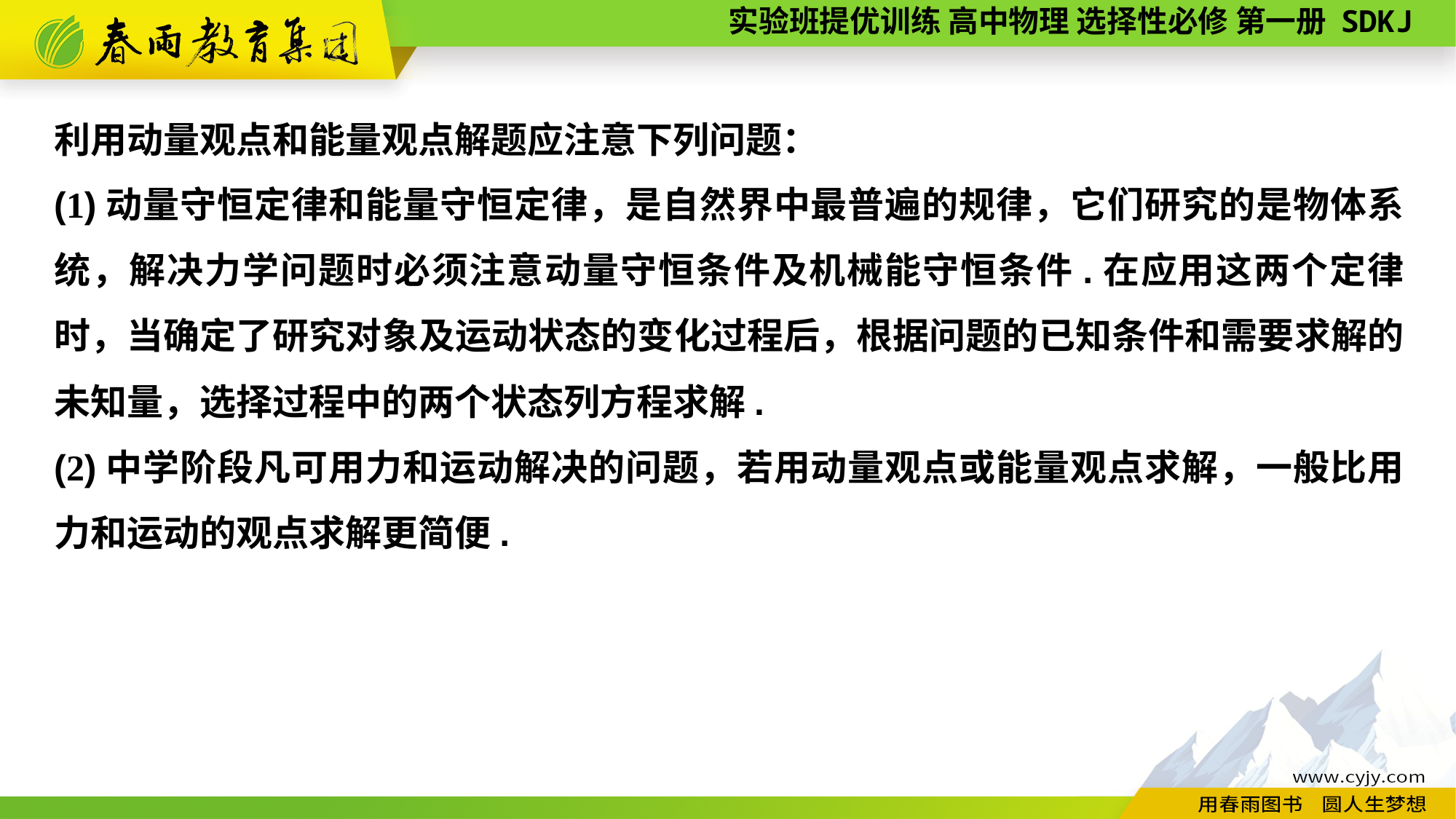

利用动量观点和能量观点解题应注意下列问题：
(1)动量守恒定律和能量守恒定律，是自然界中最普遍的规律，它们研究的是物体系统，解决力学问题时必须注意动量守恒条件及机械能守恒条件.在应用这两个定律时，当确定了研究对象及运动状态的变化过程后，根据问题的已知条件和需要求解的未知量，选择过程中的两个状态列方程求解.
(2)中学阶段凡可用力和运动解决的问题，若用动量观点或能量观点求解，一般比用力和运动的观点求解更简便.